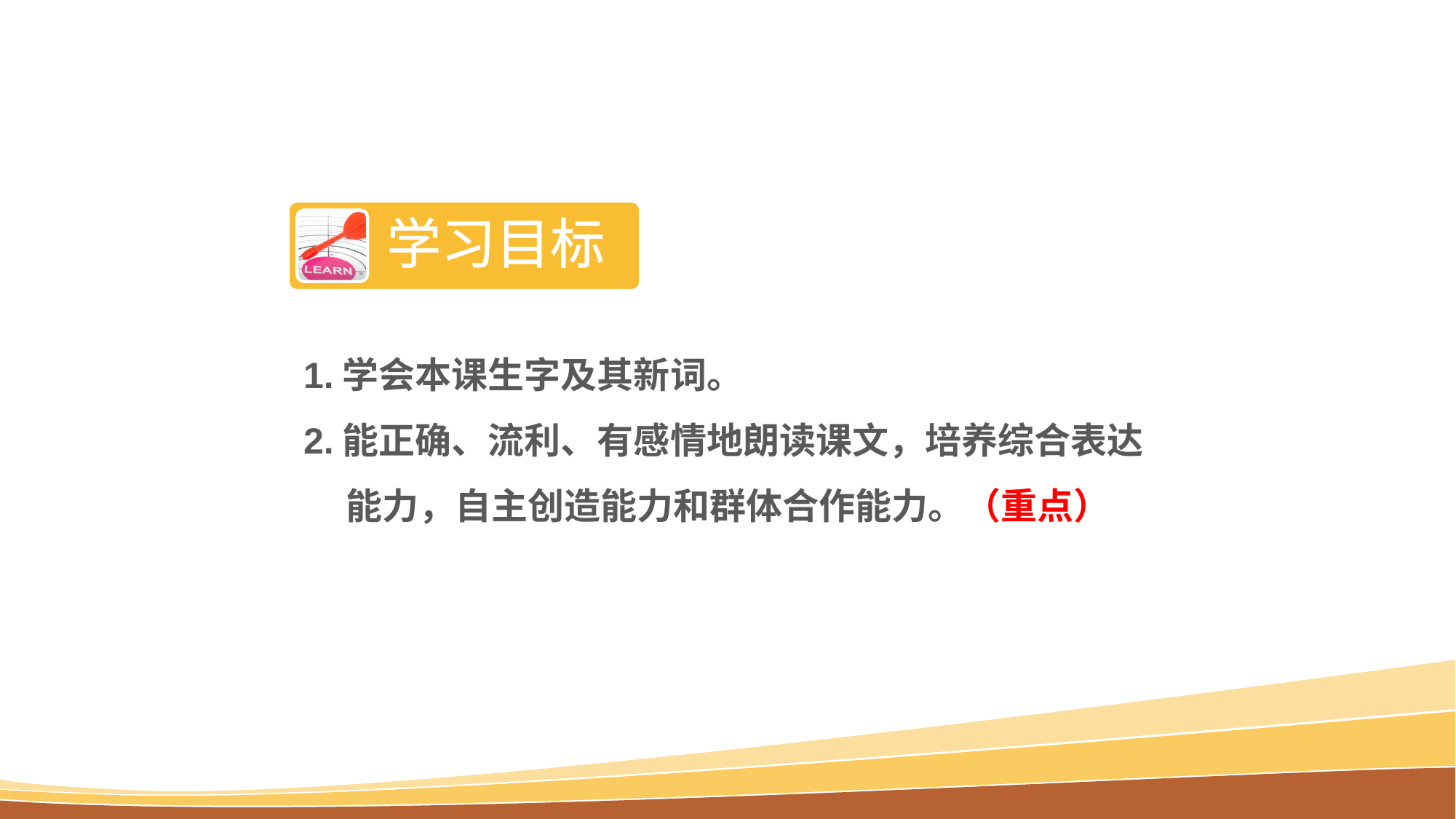

学习目标
1.学会本课生字及其新词。
2.能正确、流利、有感情地朗读课文，培养综合表达能力，自主创造能力和群体合作能力。（重点）